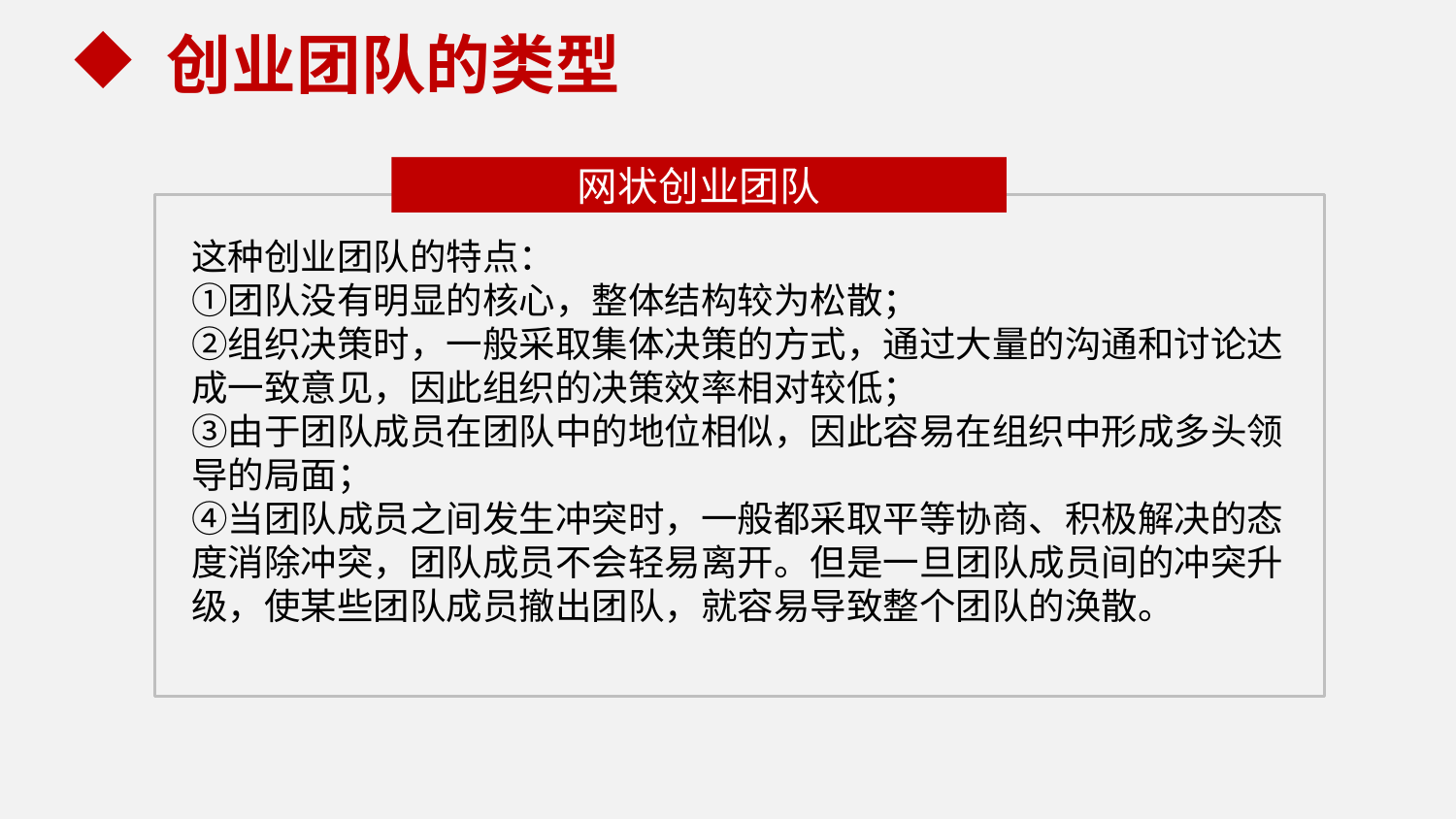

创业团队的类型
网状创业团队

这种创业团队的特点：
①团队没有明显的核心，整体结构较为松散；
②组织决策时，一般采取集体决策的方式，通过大量的沟通和讨论达成一致意见，因此组织的决策效率相对较低；
③由于团队成员在团队中的地位相似，因此容易在组织中形成多头领导的局面；
④当团队成员之间发生冲突时，一般都采取平等协商、积极解决的态度消除冲突，团队成员不会轻易离开。但是一旦团队成员间的冲突升级，使某些团队成员撤出团队，就容易导致整个团队的涣散。